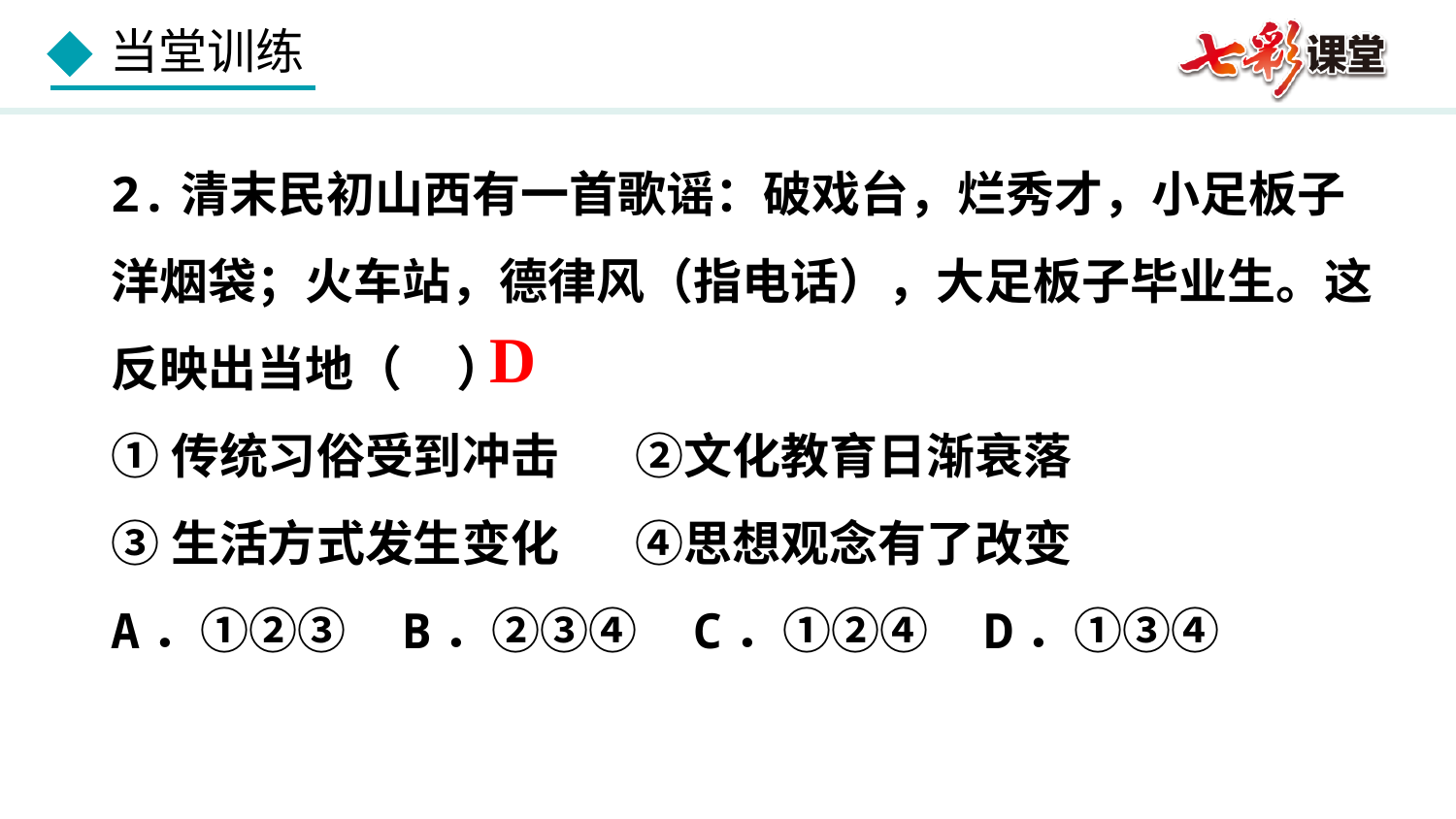

2.清末民初山西有一首歌谣：破戏台，烂秀才，小足板子洋烟袋；火车站，德律风（指电话），大足板子毕业生。这反映出当地（     ）
①传统习俗受到冲击       ②文化教育日渐衰落
③生活方式发生变化       ④思想观念有了改变
A．①②③	B．②③④	C．①②④	D．①③④
D